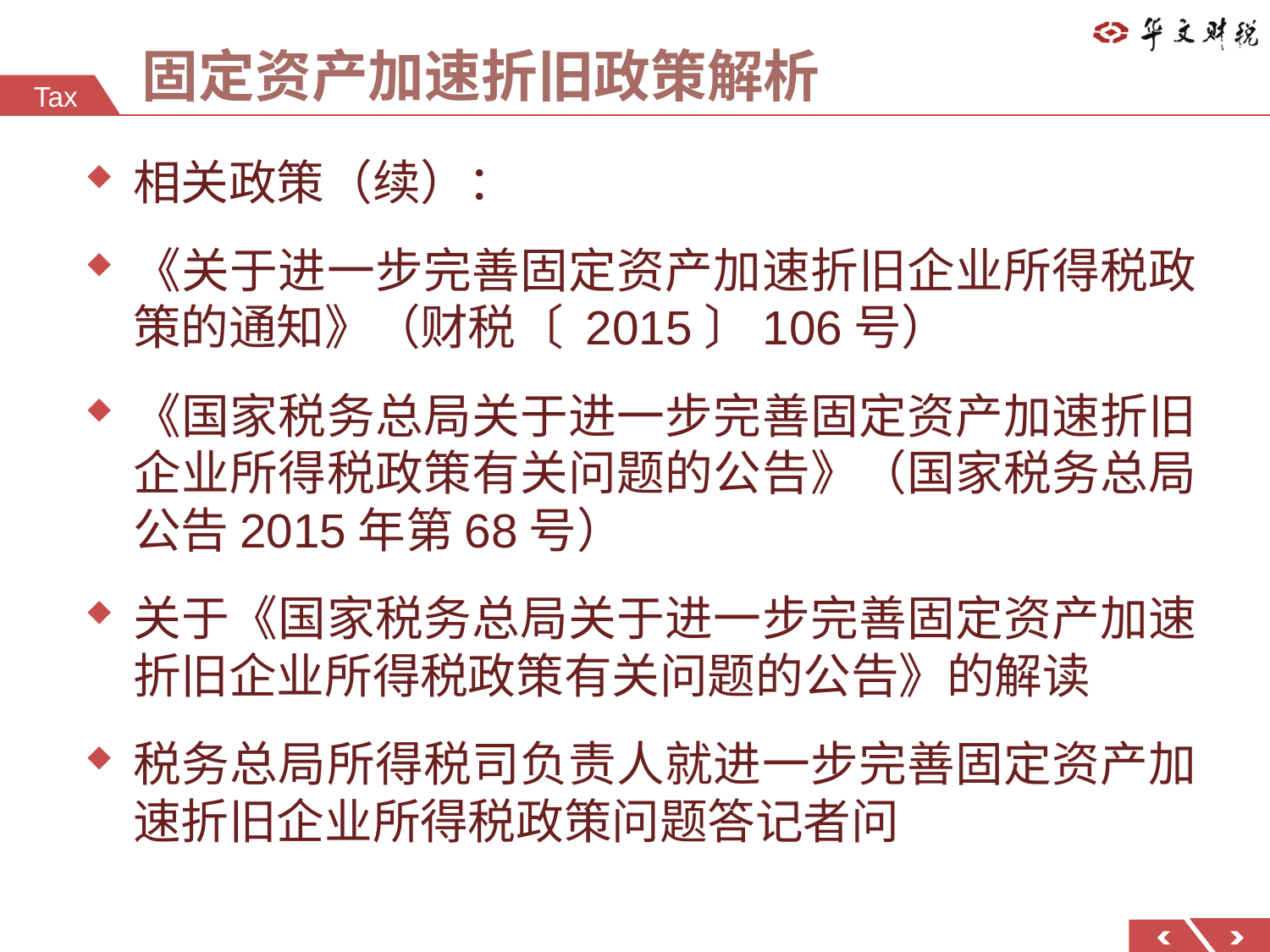

# 固定资产加速折旧政策解析
相关政策（续）：
《关于进一步完善固定资产加速折旧企业所得税政策的通知》（财税〔 2015〕106号）
《国家税务总局关于进一步完善固定资产加速折旧企业所得税政策有关问题的公告》（国家税务总局公告2015年第68号）
关于《国家税务总局关于进一步完善固定资产加速折旧企业所得税政策有关问题的公告》的解读
税务总局所得税司负责人就进一步完善固定资产加速折旧企业所得税政策问题答记者问